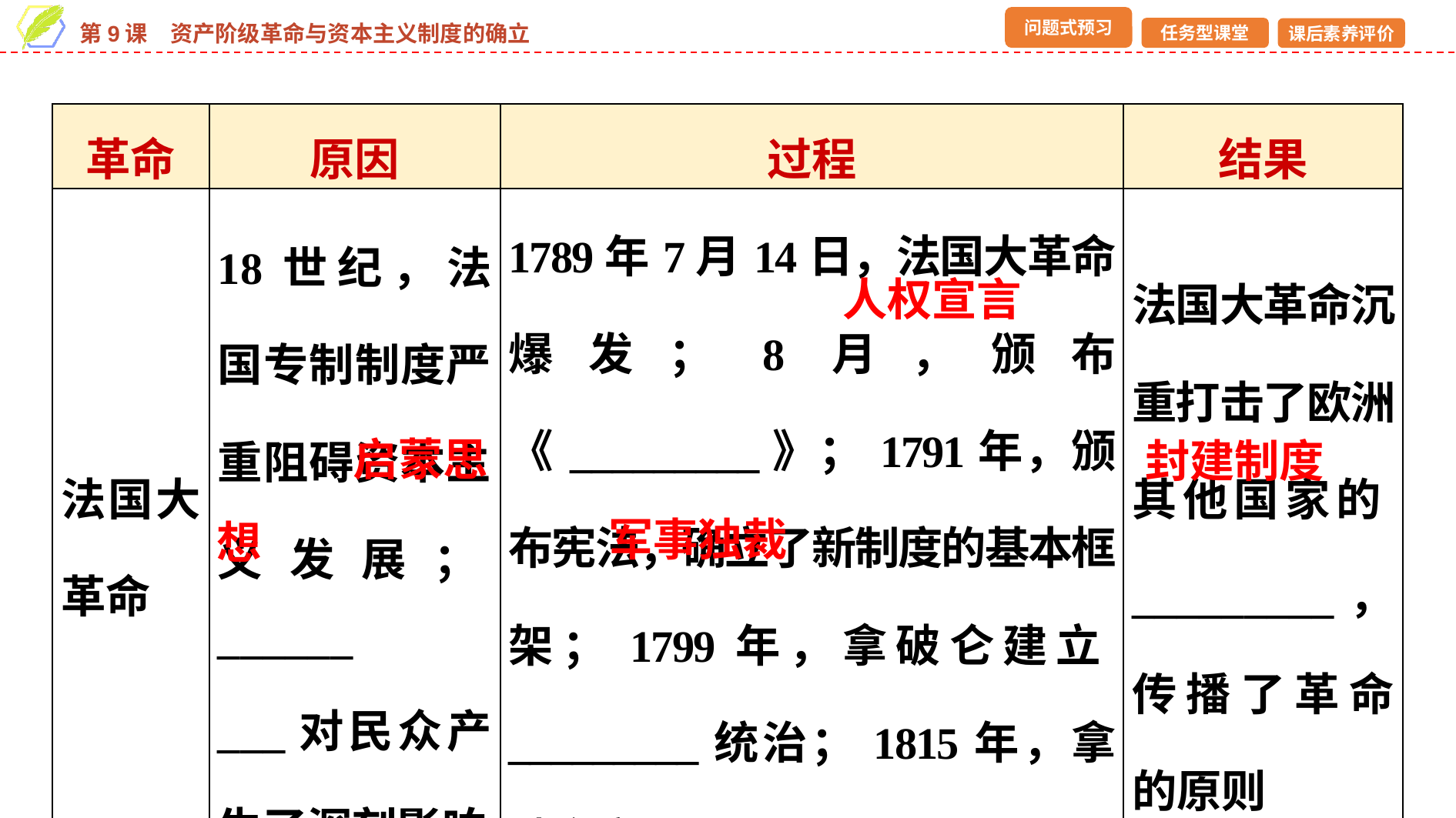

| 革命 | 原因 | 过程 | 结果 |
| --- | --- | --- | --- |
| 法国大革命 | 18世纪，法国专制制度严重阻碍资本主义发展；\_\_\_\_\_\_ \_\_\_对民众产生了深刻影响 | 1789年7月14日，法国大革命爆发；8月，颁布《\_\_\_\_\_\_\_\_\_》；1791年，颁布宪法，确立了新制度的基本框架；1799年，拿破仑建立\_\_\_\_\_\_\_\_\_统治；1815年，拿破仑帝国覆灭 | 法国大革命沉重打击了欧洲其他国家的\_\_\_\_\_\_\_\_\_，传播了革命的原则 |
人权宣言
启蒙思
封建制度
军事独裁
想